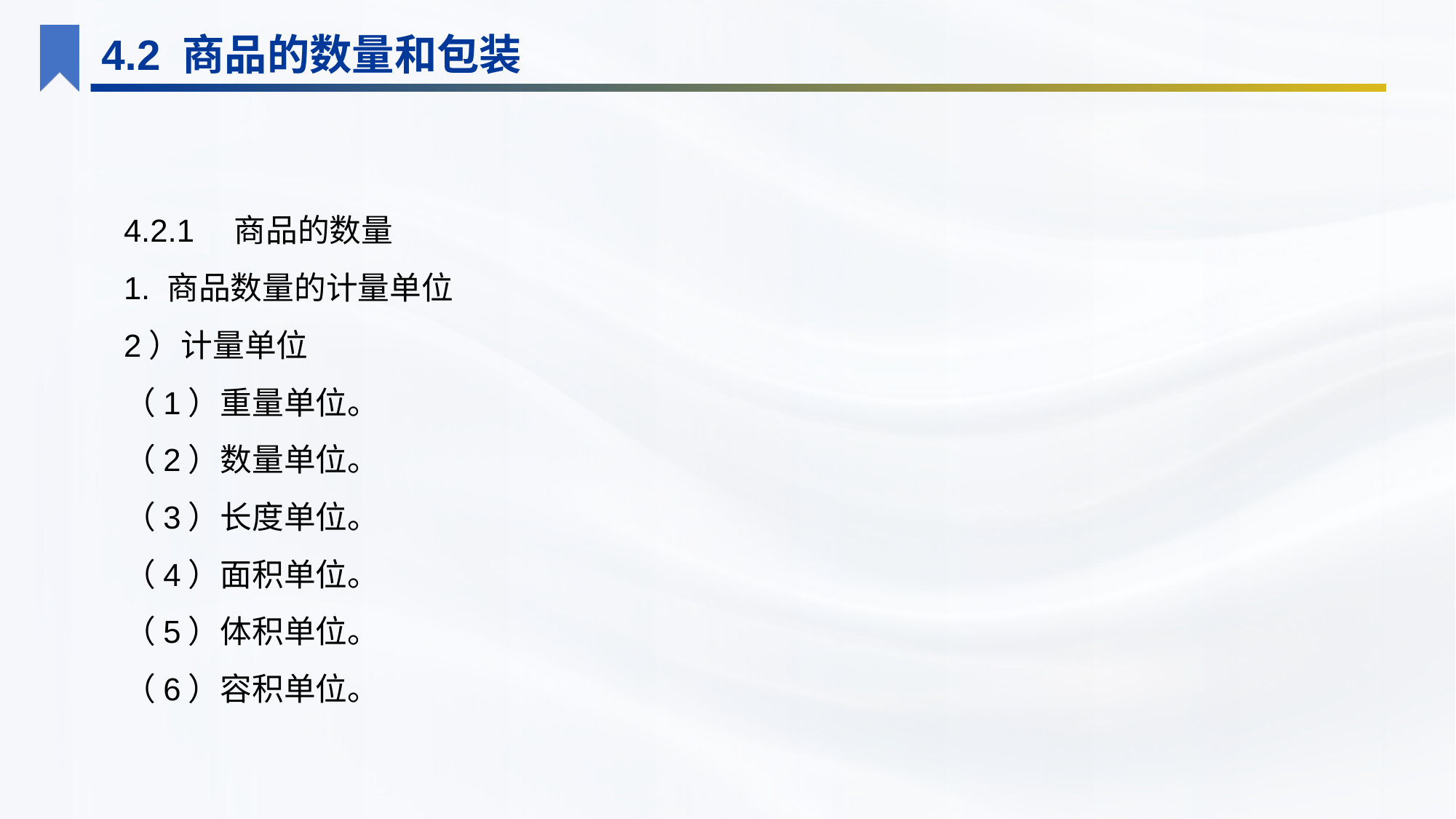

4.2 商品的数量和包装
4.2.1　商品的数量
1. 商品数量的计量单位
2）计量单位
（1）重量单位。
（2）数量单位。
（3）长度单位。
（4）面积单位。
（5）体积单位。
（6）容积单位。